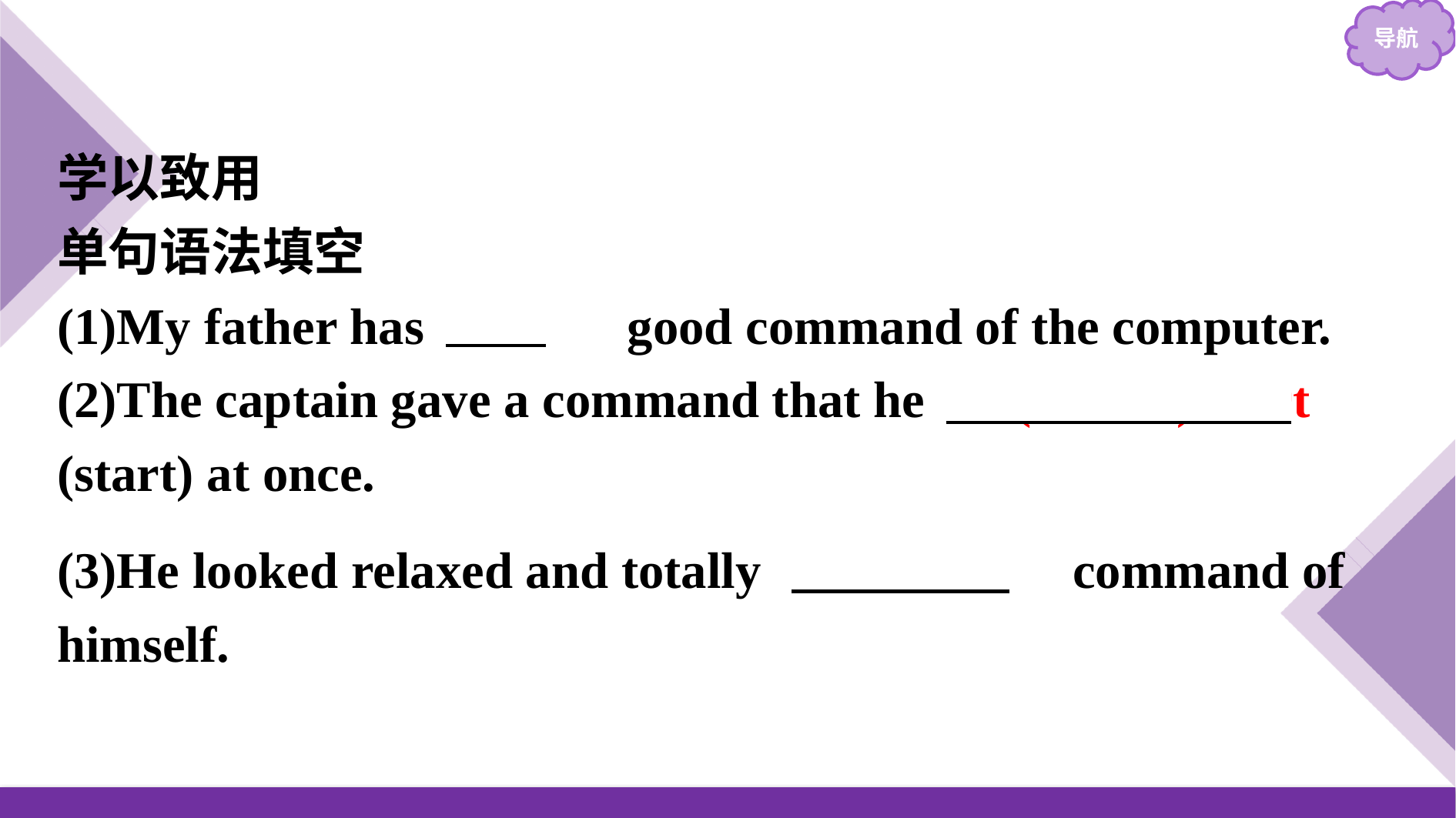

学以致用
单句语法填空
(1)My father has 　a　 good command of the computer.
(2)The captain gave a command that he 　(should) start　(start) at once.

(3)He looked relaxed and totally 　　in　　command of himself.